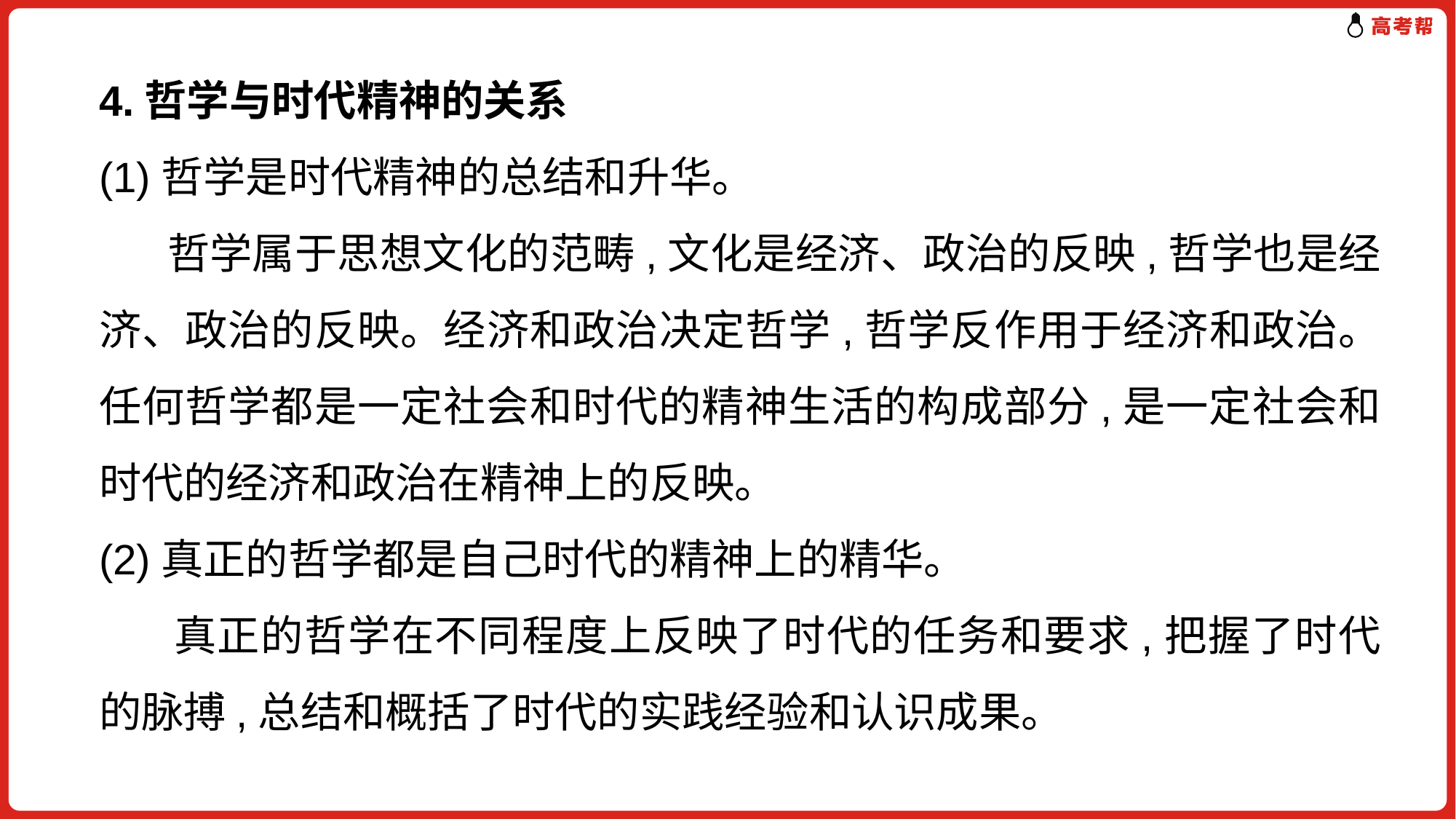

4.哲学与时代精神的关系
(1)哲学是时代精神的总结和升华。
      哲学属于思想文化的范畴,文化是经济、政治的反映,哲学也是经济、政治的反映。经济和政治决定哲学,哲学反作用于经济和政治。任何哲学都是一定社会和时代的精神生活的构成部分,是一定社会和时代的经济和政治在精神上的反映。
(2)真正的哲学都是自己时代的精神上的精华。
      真正的哲学在不同程度上反映了时代的任务和要求,把握了时代的脉搏,总结和概括了时代的实践经验和认识成果。